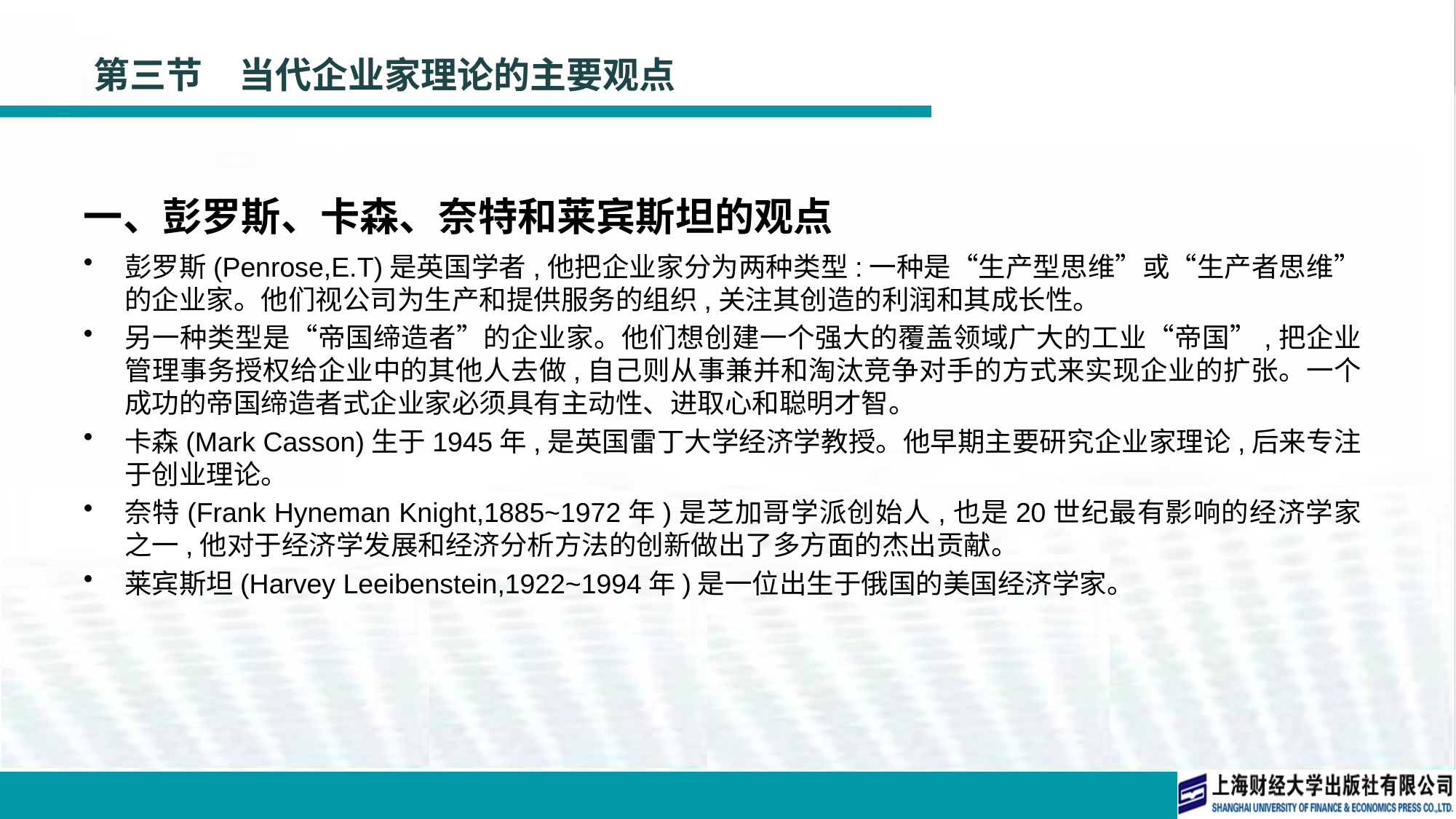

# 第三节　当代企业家理论的主要观点
一、彭罗斯、卡森、奈特和莱宾斯坦的观点
彭罗斯(Penrose,E.T)是英国学者,他把企业家分为两种类型:一种是“生产型思维”或“生产者思维”的企业家。他们视公司为生产和提供服务的组织,关注其创造的利润和其成长性。
另一种类型是“帝国缔造者”的企业家。他们想创建一个强大的覆盖领域广大的工业“帝国”,把企业管理事务授权给企业中的其他人去做,自己则从事兼并和淘汰竞争对手的方式来实现企业的扩张。一个成功的帝国缔造者式企业家必须具有主动性、进取心和聪明才智。
卡森(Mark Casson)生于1945年,是英国雷丁大学经济学教授。他早期主要研究企业家理论,后来专注于创业理论。
奈特(Frank Hyneman Knight,1885~1972年)是芝加哥学派创始人,也是20世纪最有影响的经济学家之一,他对于经济学发展和经济分析方法的创新做出了多方面的杰出贡献。
莱宾斯坦(Harvey Leeibenstein,1922~1994年)是一位出生于俄国的美国经济学家。